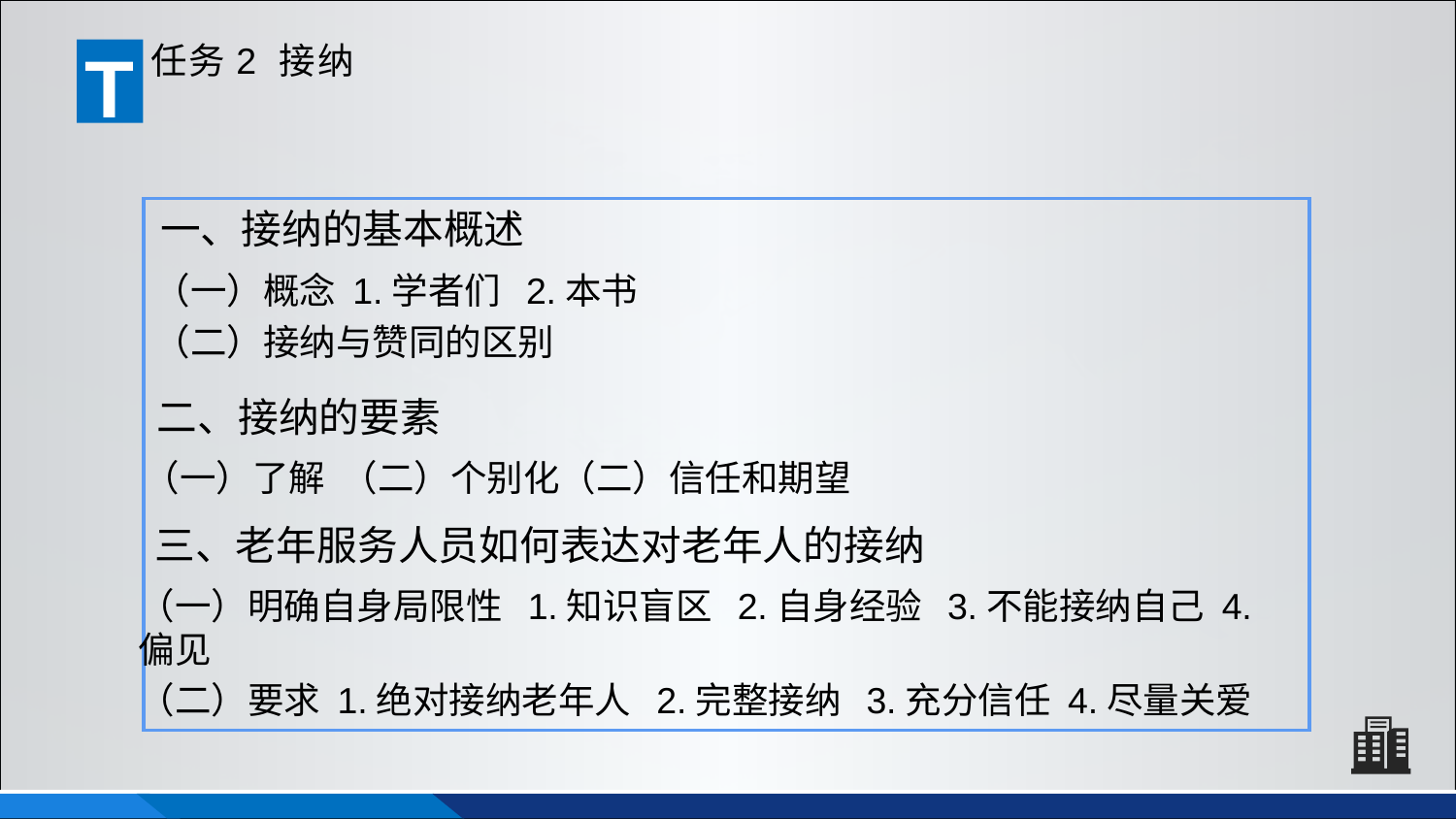

T
任务2 接纳

一、接纳的基本概述

（一）概念 1.学者们  2.本书
（二）接纳与赞同的区别
二、接纳的要素
（一）了解  （二）个别化（二）信任和期望

三、老年服务人员如何表达对老年人的接纳
（一）明确自身局限性  1.知识盲区  2.自身经验  3.不能接纳自己 4.偏见
（二）要求 1.绝对接纳老年人  2.完整接纳  3.充分信任 4.尽量关爱